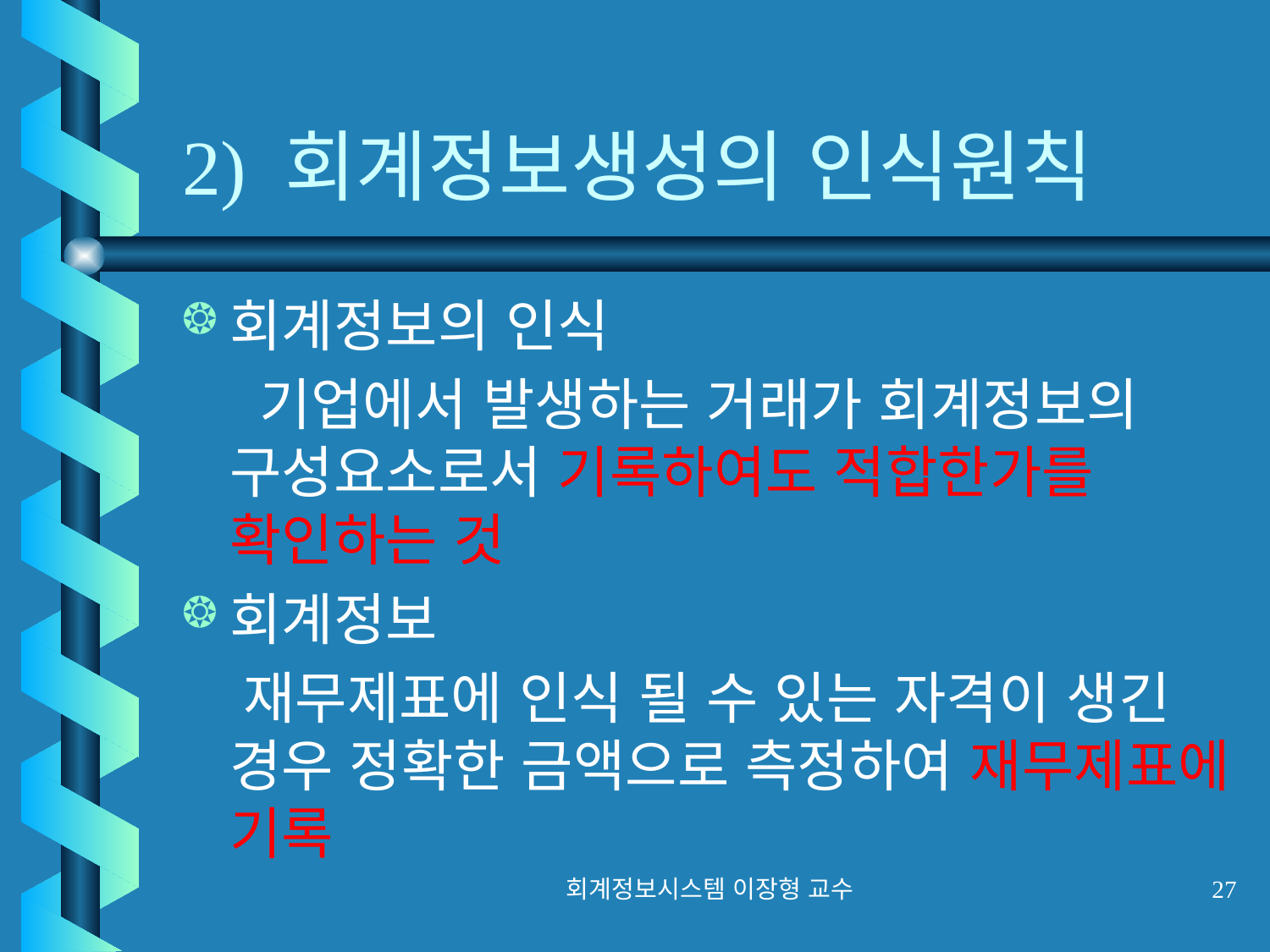

# 2) 회계정보생성의 인식원칙
회계정보의 인식
    기업에서 발생하는 거래가 회계정보의 구성요소로서 기록하여도 적합한가를 확인하는 것
회계정보
   재무제표에 인식 될 수 있는 자격이 생긴 경우 정확한 금액으로 측정하여 재무제표에 기록
회계정보시스템 이장형 교수
27